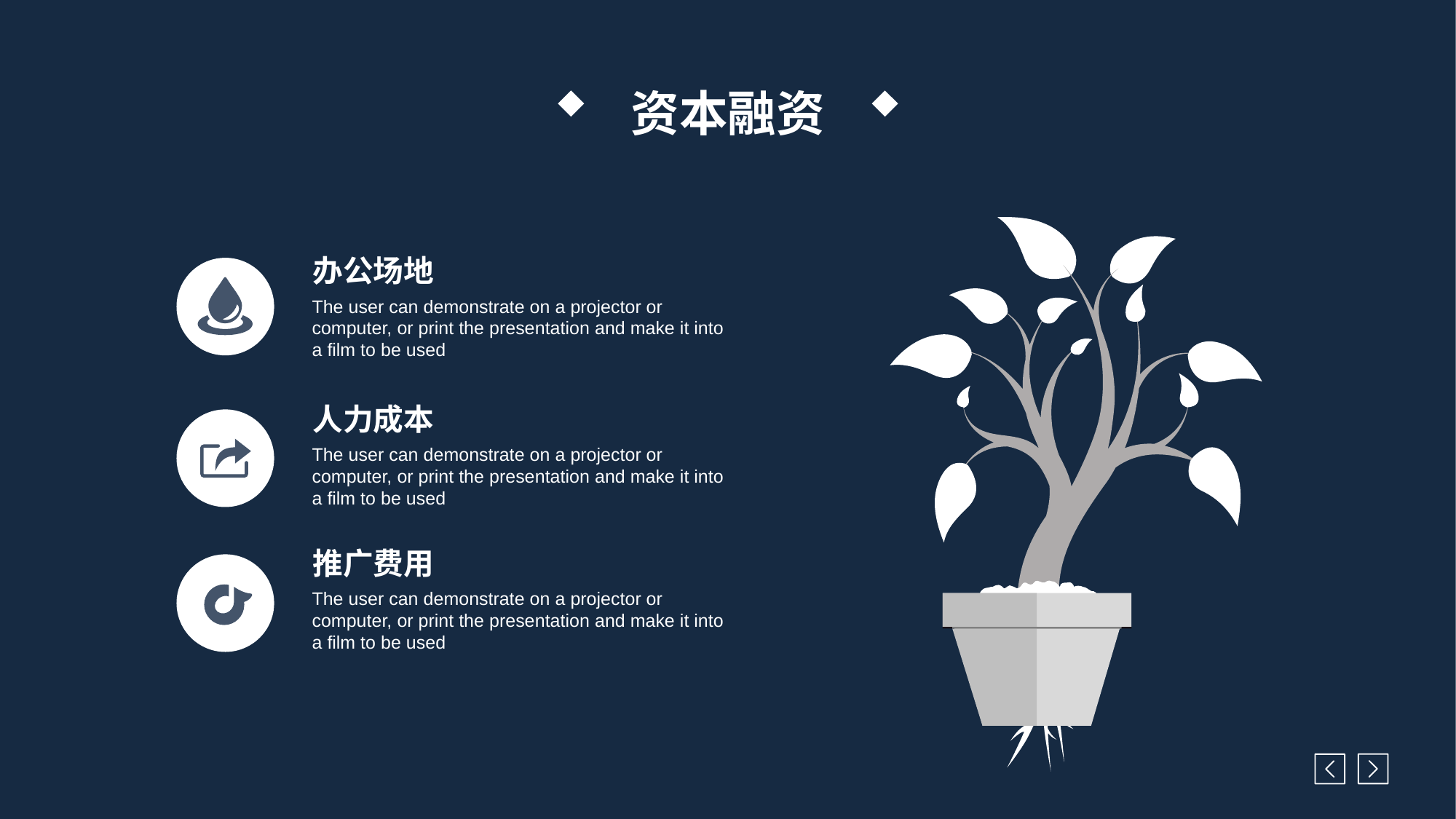

资本融资

办公场地
The user can demonstrate on a projector or computer, or print the presentation and make it into a film to be used

人力成本
The user can demonstrate on a projector or computer, or print the presentation and make it into a film to be used

推广费用
The user can demonstrate on a projector or computer, or print the presentation and make it into a film to be used